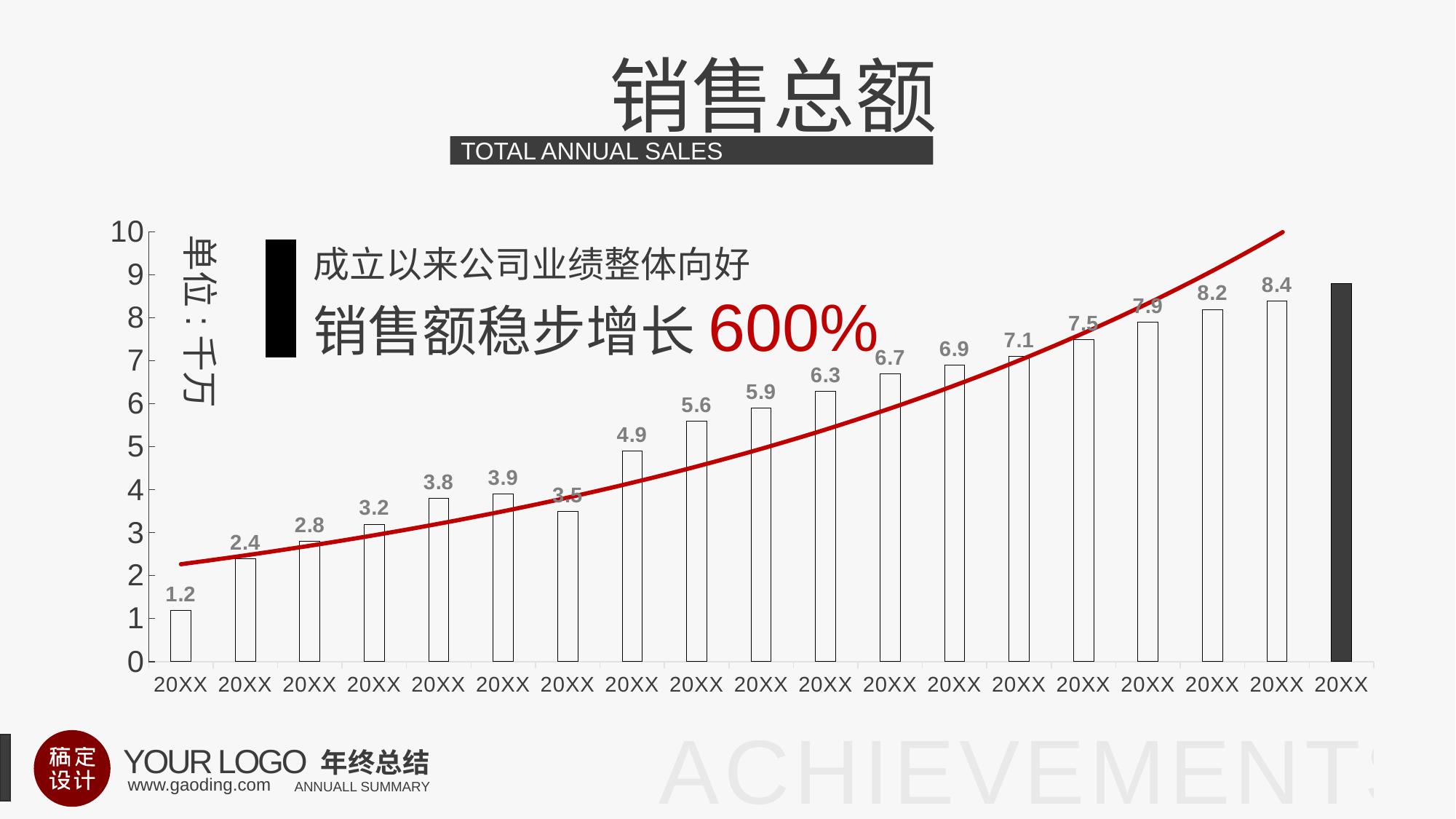

历年销售总额
TOTAL ANNUAL SALES

### Chart

| Category | 销售总额 |
|---|---|
| 20XX | 1.2 |
| 20XX | 2.4 |
| 20XX | 2.8 |
| 20XX | 3.2 |
| 20XX | 3.8 |
| 20XX | 3.9 |
| 20XX | 3.5 |
| 20XX | 4.9 |
| 20XX | 5.6 |
| 20XX | 5.9 |
| 20XX | 6.3 |
| 20XX | 6.7 |
| 20XX | 6.9 |
| 20XX | 7.1 |
| 20XX | 7.5 |
| 20XX | 7.9 |
| 20XX | 8.2 |
| 20XX | 8.4 |
| 20XX | 8.8 |
单位:千万
成立以来公司业绩整体向好
销售额稳步增长600%

ACHIEVEMENTS

YOUR LOGO
年终总结
ANNUALL SUMMARY

www.gaoding.com